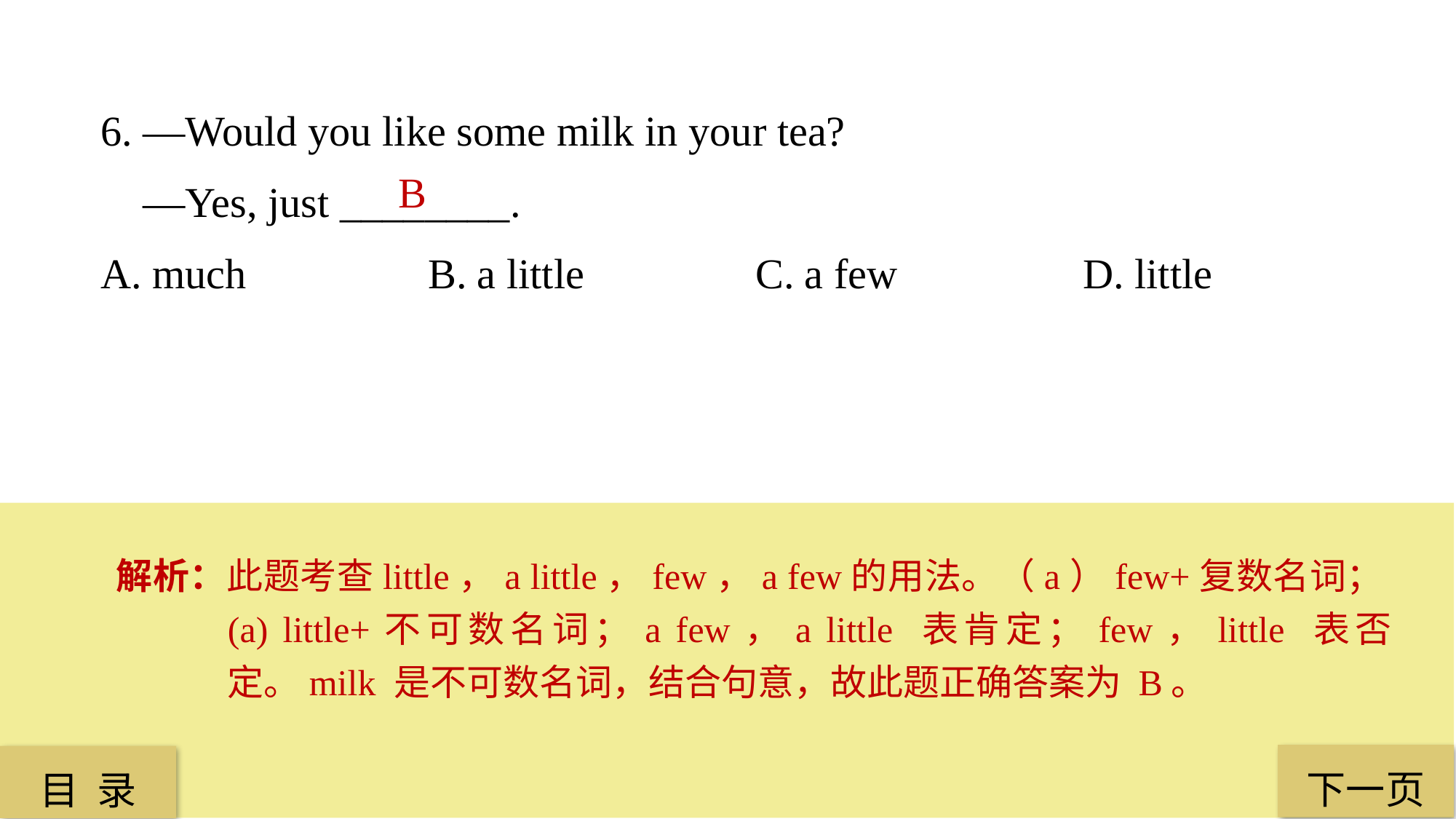

6. —Would you like some milk in your tea?
    —Yes, just ________.
A. much 		B. a little 		C. a few 		D. little
B
解析：此题考查little，a little，few，a few的用法。（a）few+复数名词；(a) little+不可数名词；a few，a little 表肯定；few，little 表否定。milk 是不可数名词，结合句意，故此题正确答案为 B。